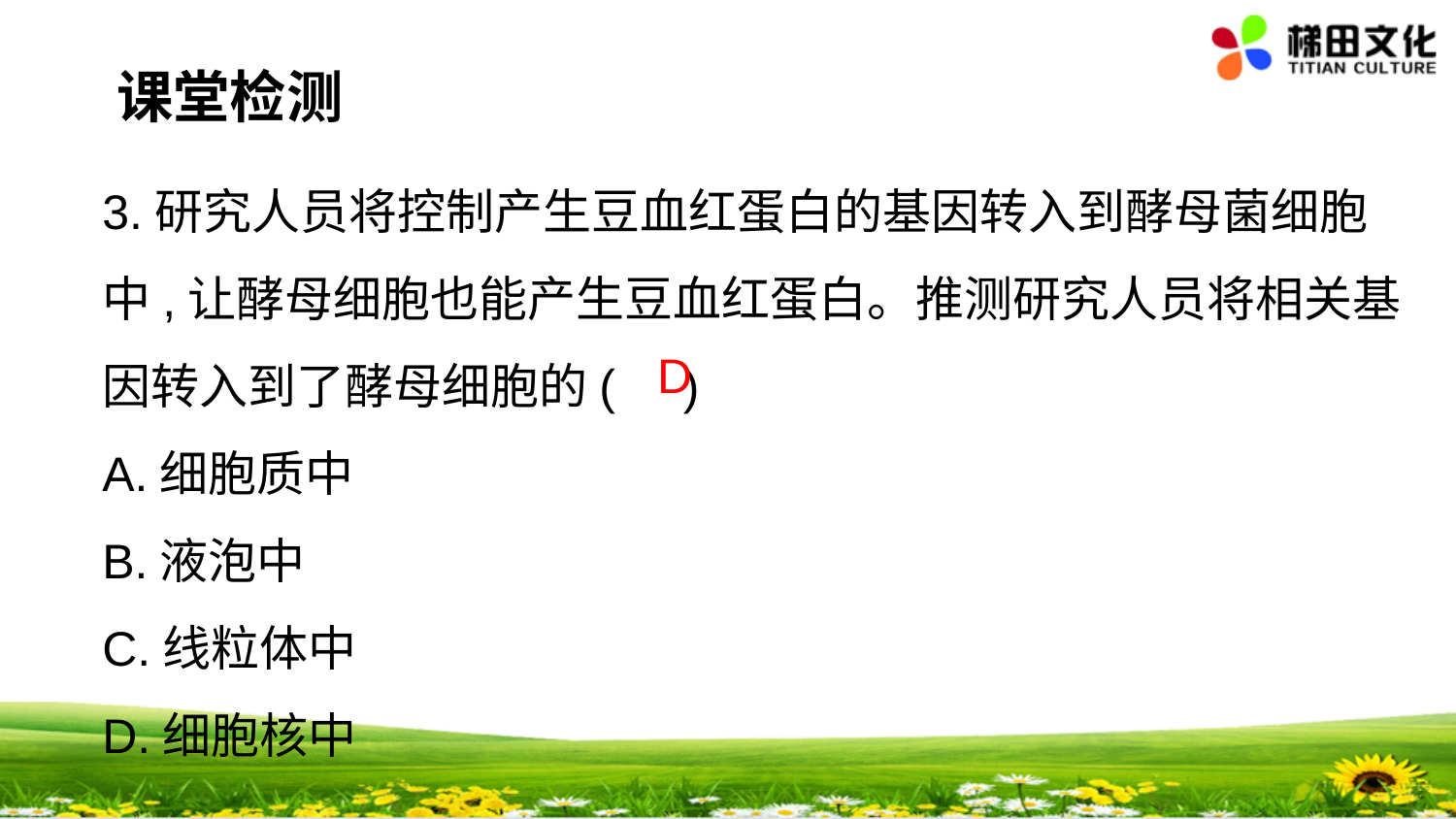

课堂检测
3.研究人员将控制产生豆血红蛋白的基因转入到酵母菌细胞中,让酵母细胞也能产生豆血红蛋白。推测研究人员将相关基因转入到了酵母细胞的(     )
A.细胞质中
B.液泡中
C.线粒体中
D.细胞核中
D